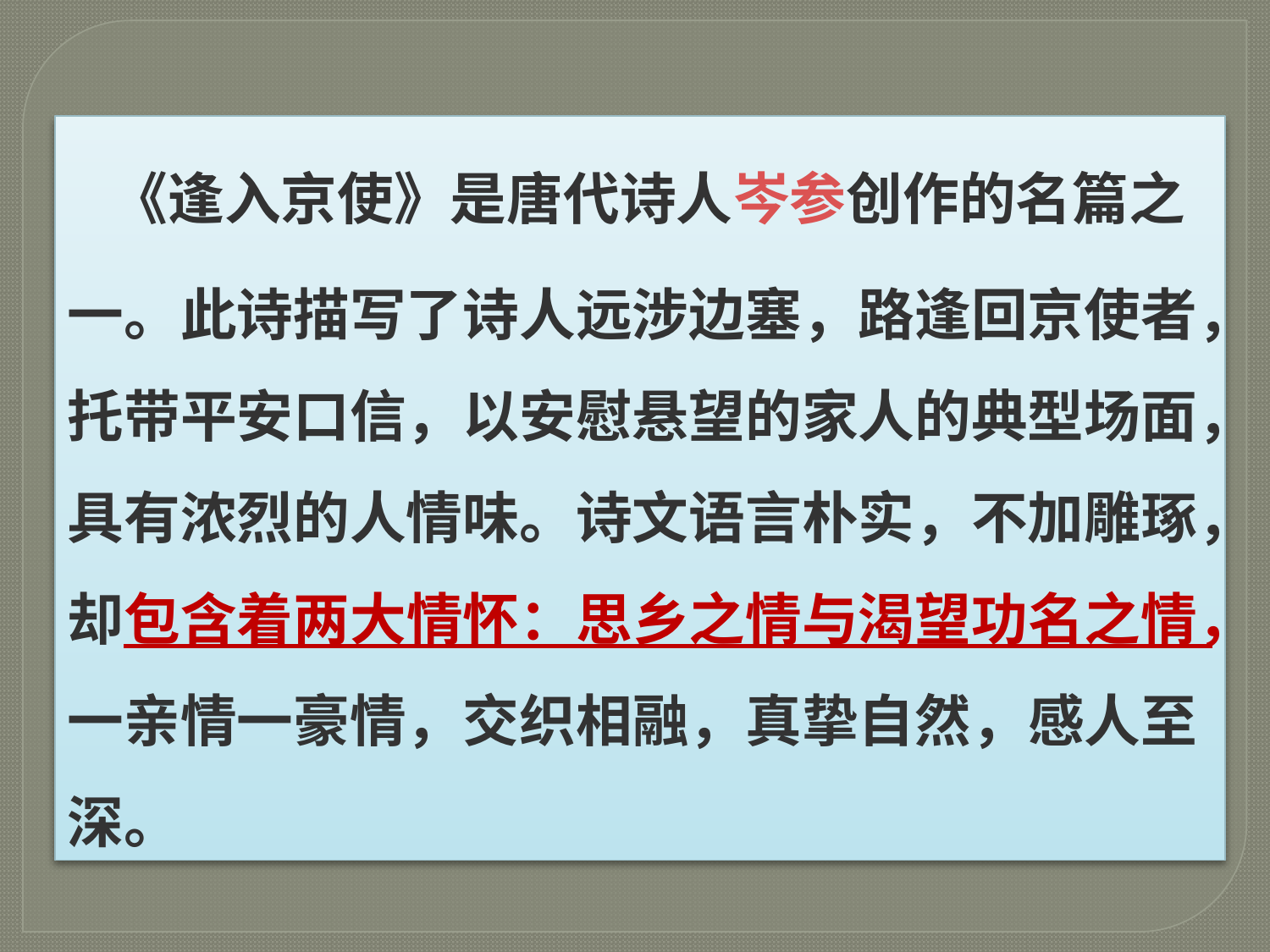

《逢入京使》是唐代诗人岑参创作的名篇之一。此诗描写了诗人远涉边塞，路逢回京使者，托带平安口信，以安慰悬望的家人的典型场面，具有浓烈的人情味。诗文语言朴实，不加雕琢，却包含着两大情怀：思乡之情与渴望功名之情，一亲情一豪情，交织相融，真挚自然，感人至深。